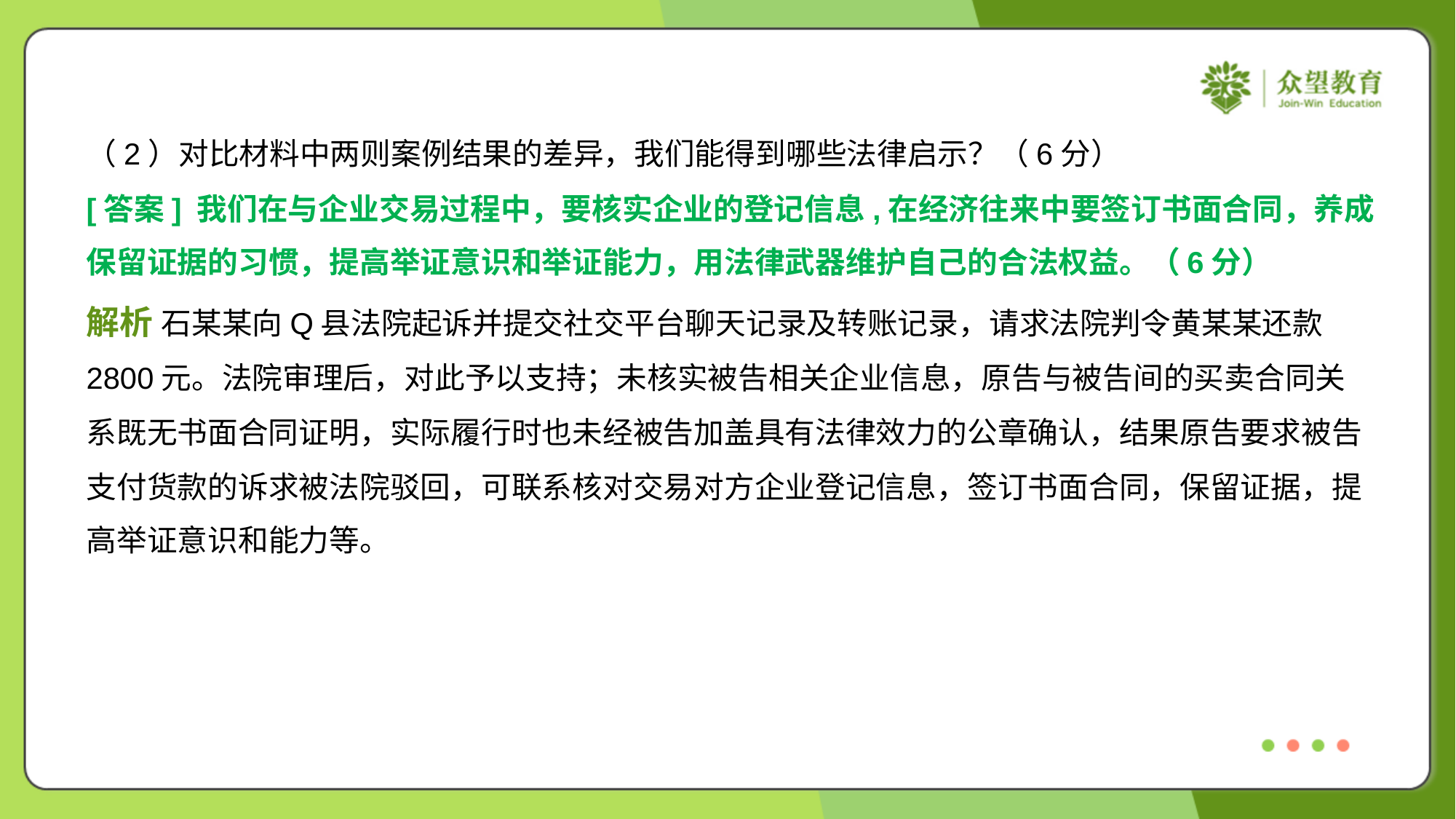

（2）对比材料中两则案例结果的差异，我们能得到哪些法律启示？（6分）
[答案] 我们在与企业交易过程中，要核实企业的登记信息,在经济往来中要签订书面合同，养成
保留证据的习惯，提高举证意识和举证能力，用法律武器维护自己的合法权益。（6分）
解析 石某某向Q县法院起诉并提交社交平台聊天记录及转账记录，请求法院判令黄某某还款
2800元。法院审理后，对此予以支持；未核实被告相关企业信息，原告与被告间的买卖合同关
系既无书面合同证明，实际履行时也未经被告加盖具有法律效力的公章确认，结果原告要求被告
支付货款的诉求被法院驳回，可联系核对交易对方企业登记信息，签订书面合同，保留证据，提
高举证意识和能力等。